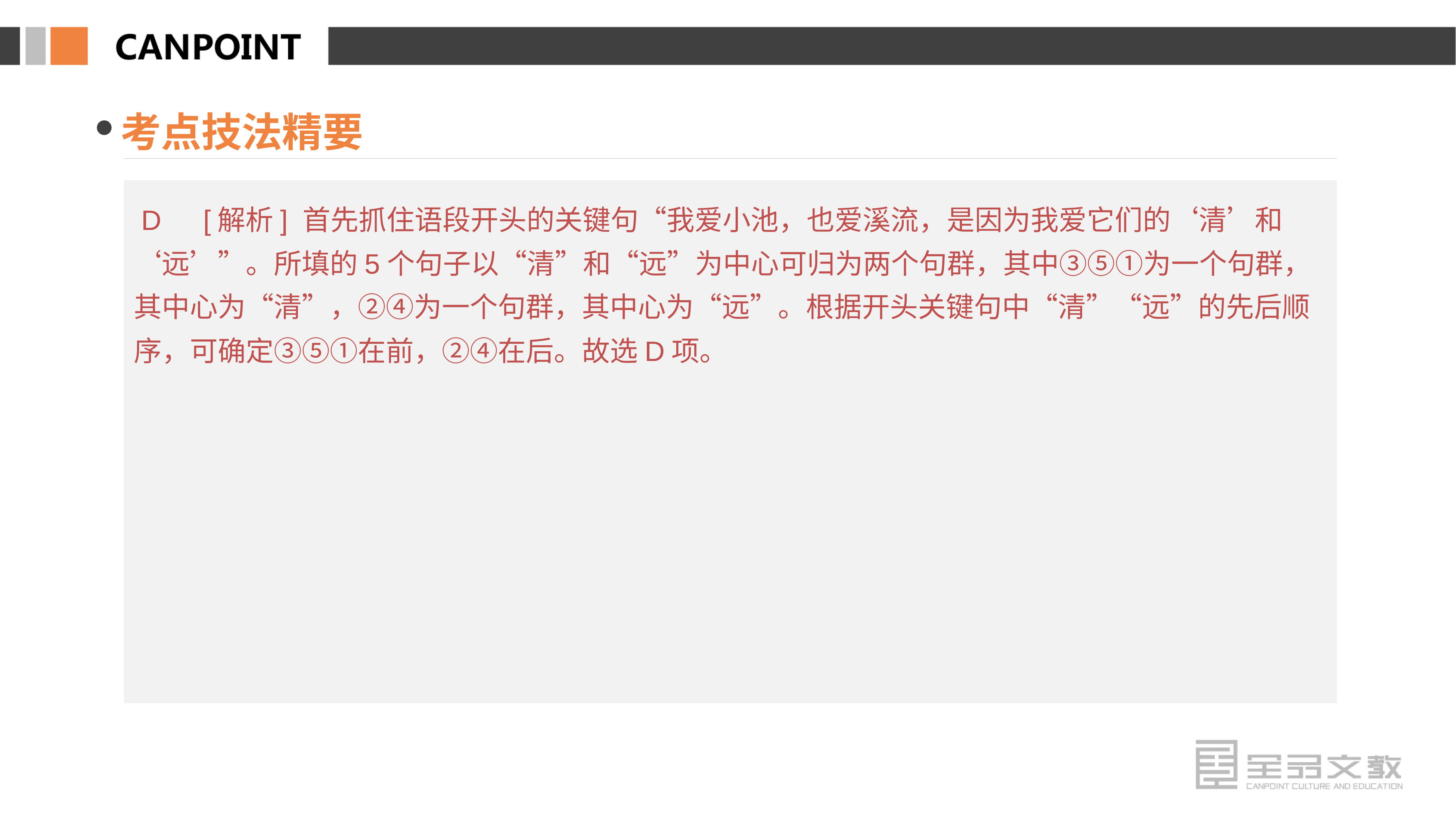

考点技法精要

 D　[解析] 首先抓住语段开头的关键句“我爱小池，也爱溪流，是因为我爱它们的‘清’和‘远’”。所填的5个句子以“清”和“远”为中心可归为两个句群，其中③⑤①为一个句群，其中心为“清”，②④为一个句群，其中心为“远”。根据开头关键句中“清”“远”的先后顺序，可确定③⑤①在前，②④在后。故选D项。